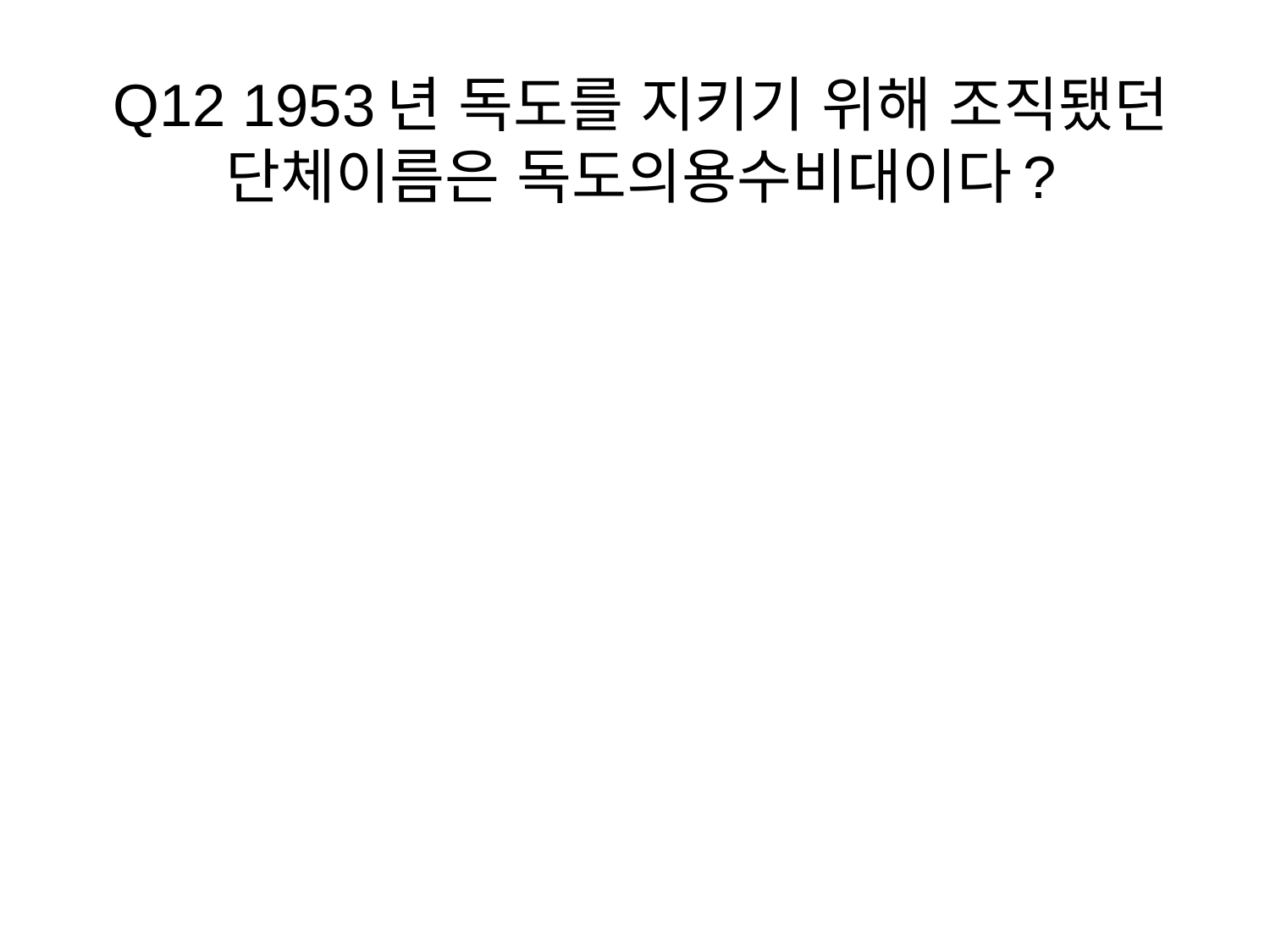

# Q12 1953년 독도를 지키기 위해 조직됐던 단체이름은 독도의용수비대이다?